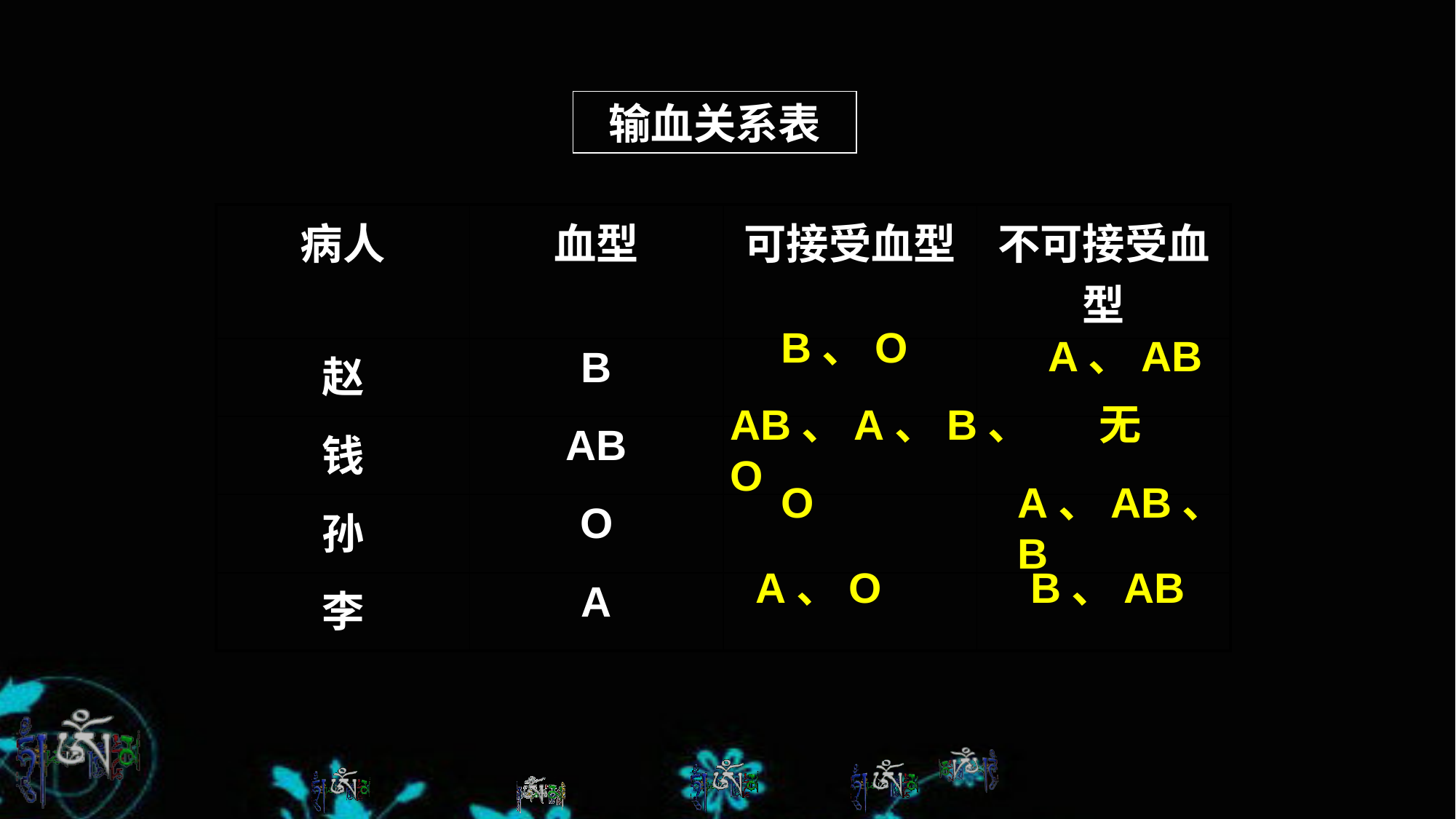

输血关系表
| 病人 | 血型 | 可接受血型 | 不可接受血型 |
| --- | --- | --- | --- |
| 赵 | B |  |  |
| 钱 | AB |  |  |
| 孙 | O |  |  |
| 李 | A |  |  |
B、O
A、AB
AB、A、B、O
无
O
A、AB、B
A、O
B、AB